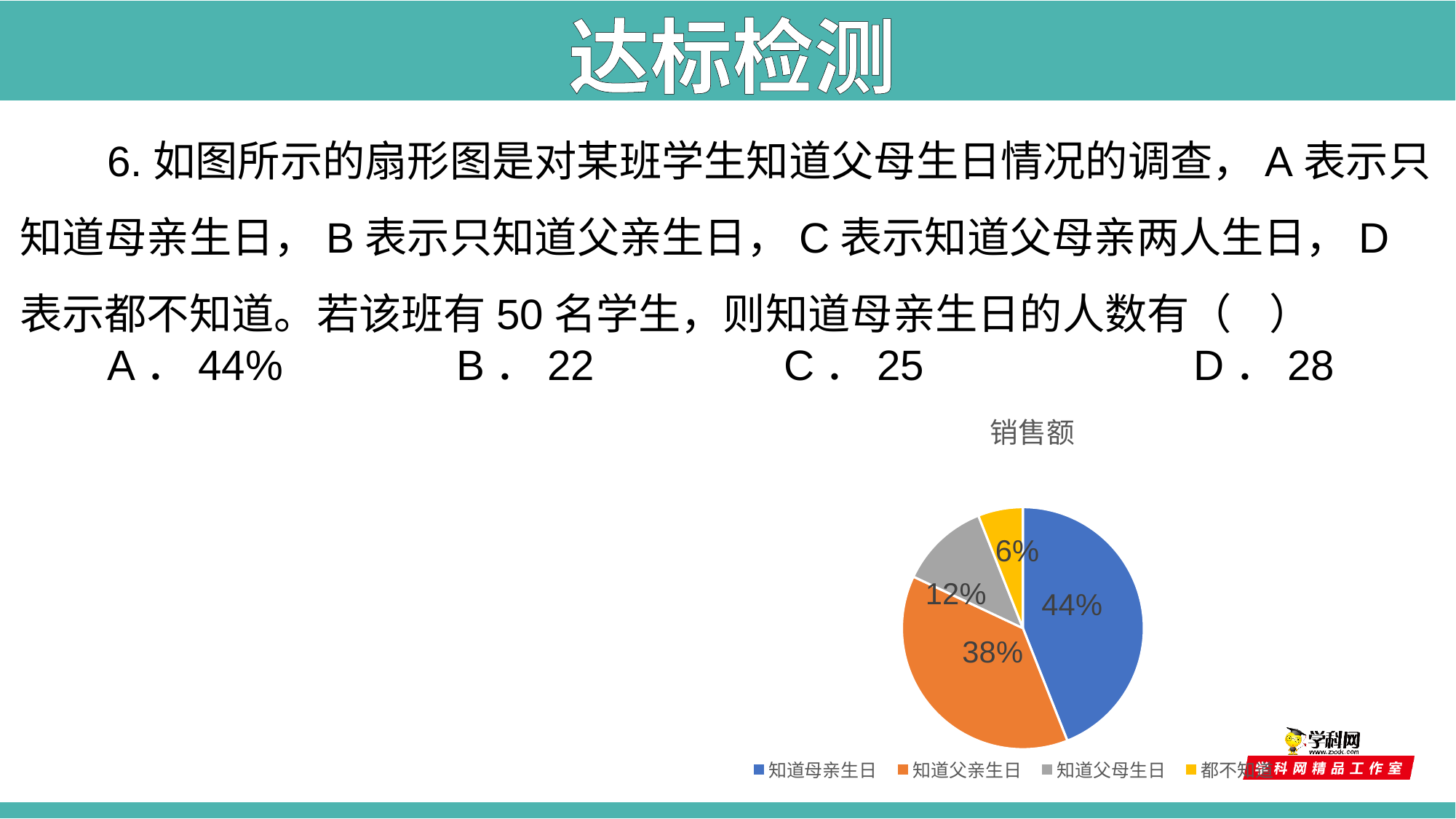

达标检测
6.如图所示的扇形图是对某班学生知道父母生日情况的调查，A表示只知道母亲生日，B表示只知道父亲生日，C表示知道父母亲两人生日，D表示都不知道。若该班有50名学生，则知道母亲生日的人数有（    ）
A．44%        	B．22    		C．25		       D．28

### Chart:

| Category | 销售额 |
|---|---|
| 知道母亲生日 | 22.0 |
| 知道父亲生日 | 19.0 |
| 知道父母生日 | 6.0 |
| 都不知道 | 3.0 |